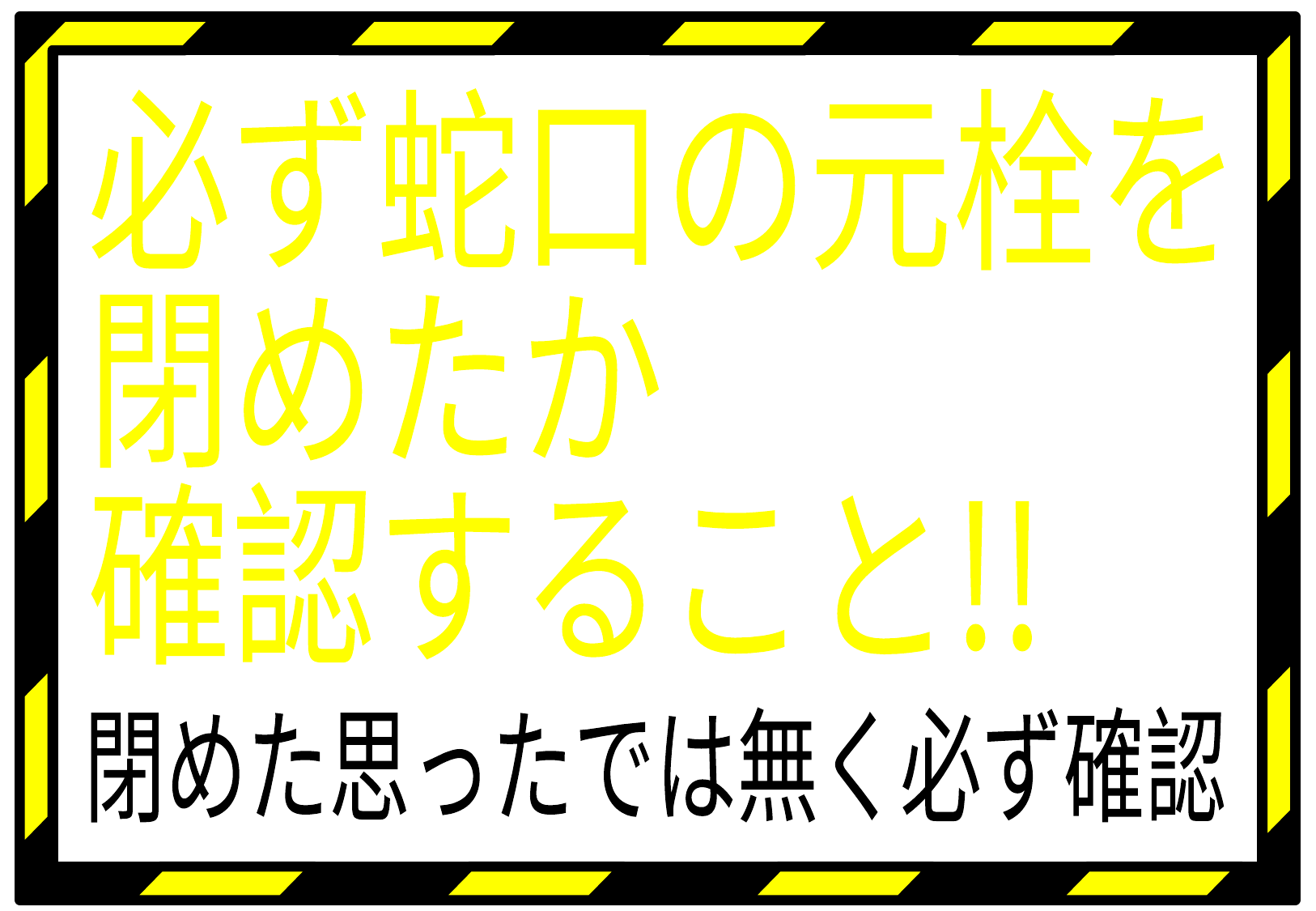

必ず蛇口の元栓を
閉めたか
確認すること!!
閉めた思ったでは無く必ず確認